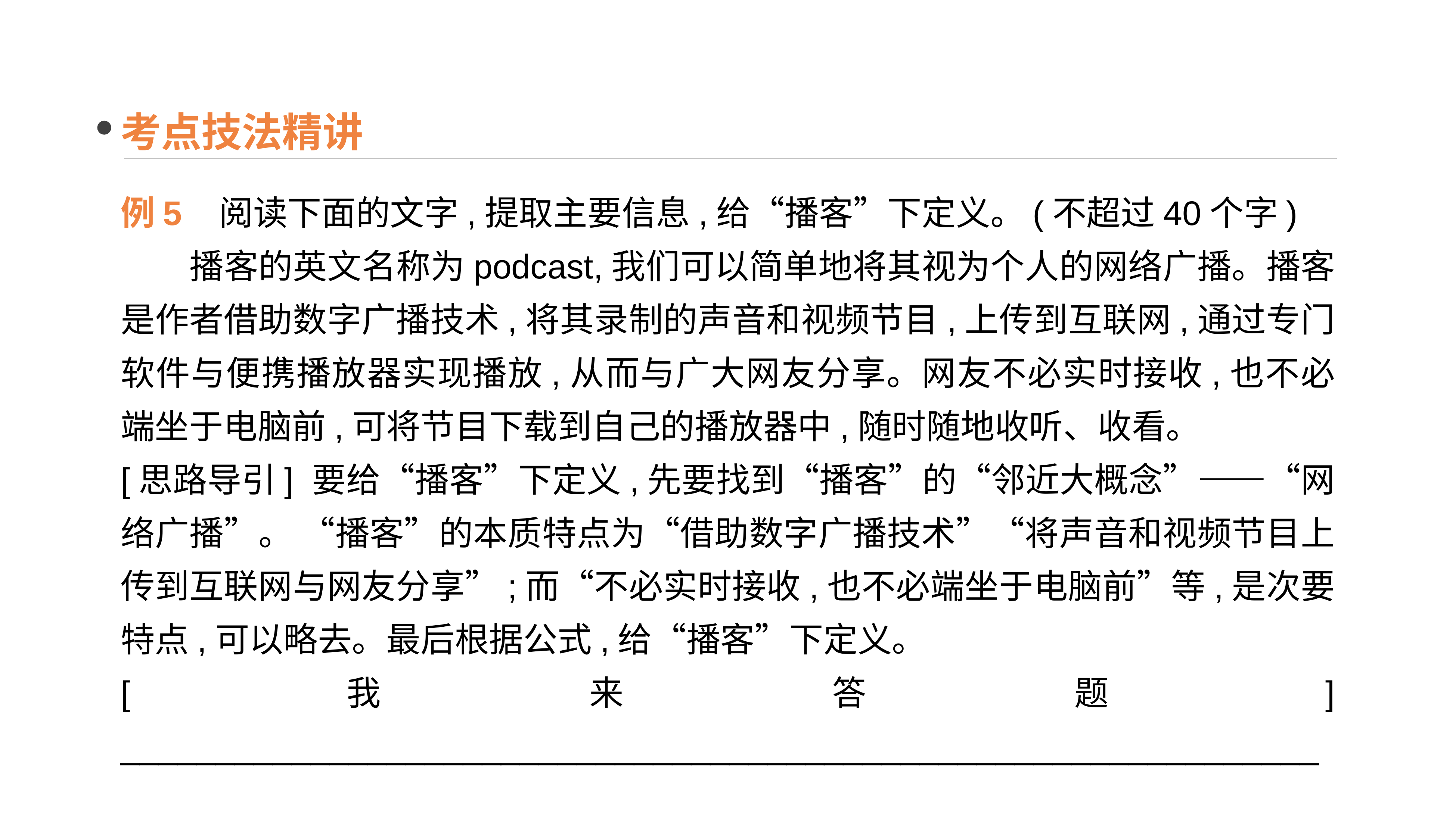

考点技法精讲

例5   阅读下面的文字,提取主要信息,给“播客”下定义。(不超过40个字)
　　播客的英文名称为podcast,我们可以简单地将其视为个人的网络广播。播客是作者借助数字广播技术,将其录制的声音和视频节目,上传到互联网,通过专门软件与便携播放器实现播放,从而与广大网友分享。网友不必实时接收,也不必端坐于电脑前,可将节目下载到自己的播放器中,随时随地收听、收看。
[思路导引] 要给“播客”下定义,先要找到“播客”的“邻近大概念”——“网络广播”。 “播客”的本质特点为“借助数字广播技术”“将声音和视频节目上传到互联网与网友分享”;而“不必实时接收,也不必端坐于电脑前”等,是次要特点,可以略去。最后根据公式,给“播客”下定义。
[我来答题] ___________________________________________________________________